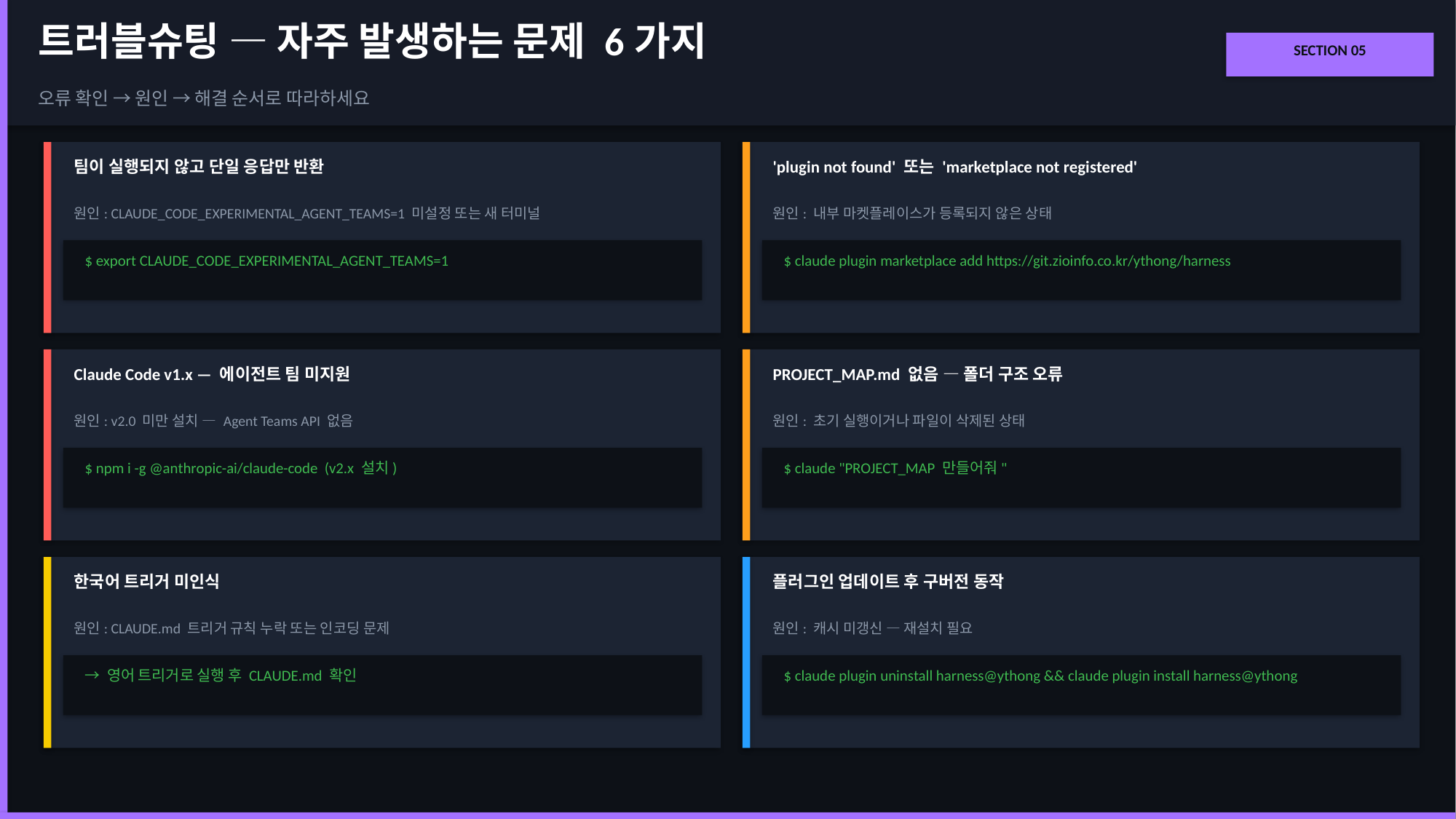

트러블슈팅 — 자주 발생하는 문제 6가지

SECTION 05
오류 확인 → 원인 → 해결 순서로 따라하세요

팀이 실행되지 않고 단일 응답만 반환
'plugin not found' 또는 'marketplace not registered'
원인: CLAUDE_CODE_EXPERIMENTAL_AGENT_TEAMS=1 미설정 또는 새 터미널
원인: 내부 마켓플레이스가 등록되지 않은 상태

$ export CLAUDE_CODE_EXPERIMENTAL_AGENT_TEAMS=1
$ claude plugin marketplace add https://git.zioinfo.co.kr/ythong/harness

Claude Code v1.x — 에이전트 팀 미지원
PROJECT_MAP.md 없음 — 폴더 구조 오류
원인: v2.0 미만 설치 — Agent Teams API 없음
원인: 초기 실행이거나 파일이 삭제된 상태

$ npm i -g @anthropic-ai/claude-code  (v2.x 설치)
$ claude "PROJECT_MAP 만들어줘"

한국어 트리거 미인식
플러그인 업데이트 후 구버전 동작
원인: CLAUDE.md 트리거 규칙 누락 또는 인코딩 문제
원인: 캐시 미갱신 — 재설치 필요

→ 영어 트리거로 실행 후 CLAUDE.md 확인
$ claude plugin uninstall harness@ythong && claude plugin install harness@ythong